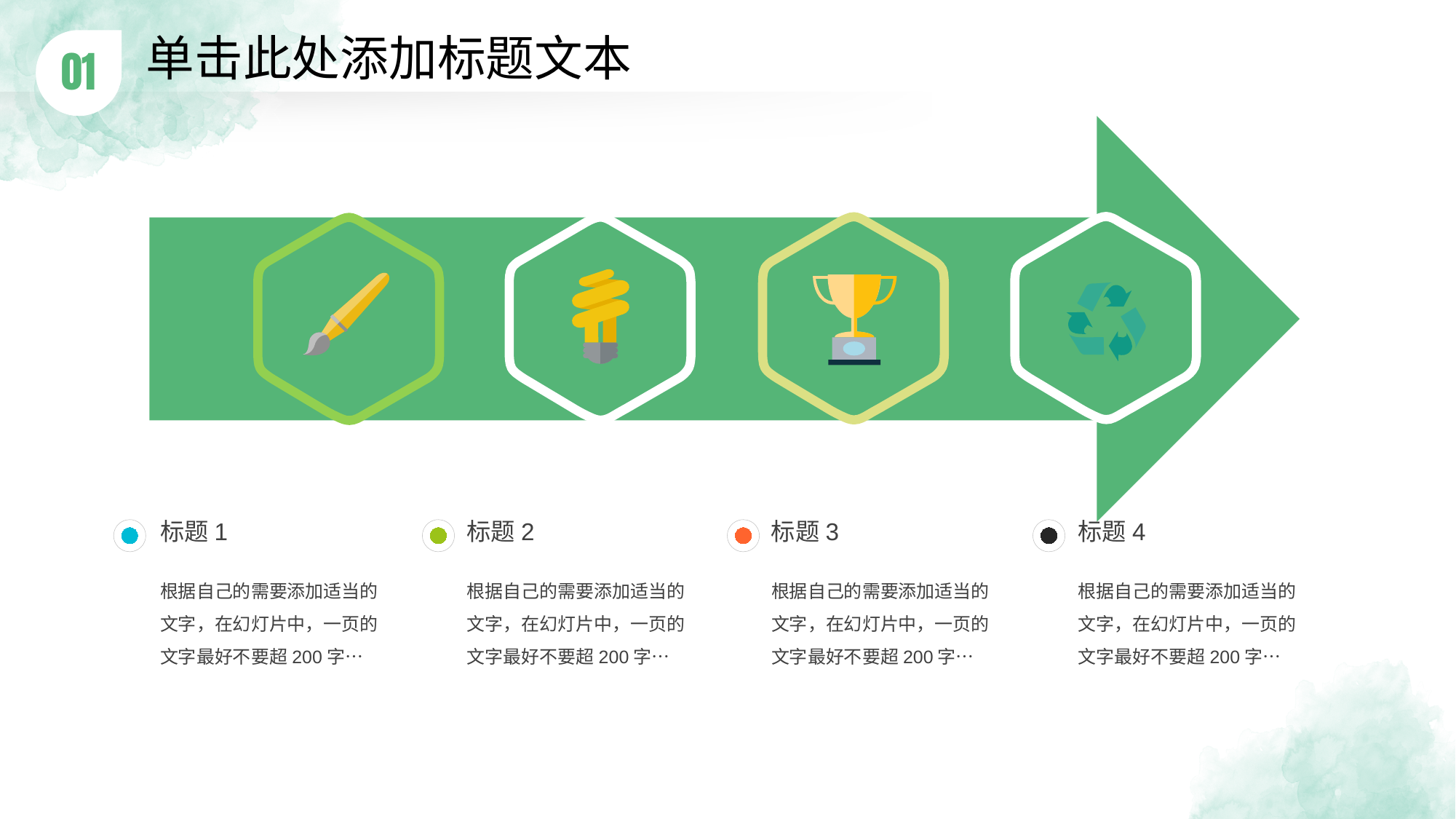

单击此处添加标题文本
01

标题1
根据自己的需要添加适当的文字，在幻灯片中，一页的文字最好不要超200字…
标题2
根据自己的需要添加适当的文字，在幻灯片中，一页的文字最好不要超200字…
标题3
根据自己的需要添加适当的文字，在幻灯片中，一页的文字最好不要超200字…
标题4
根据自己的需要添加适当的文字，在幻灯片中，一页的文字最好不要超200字…